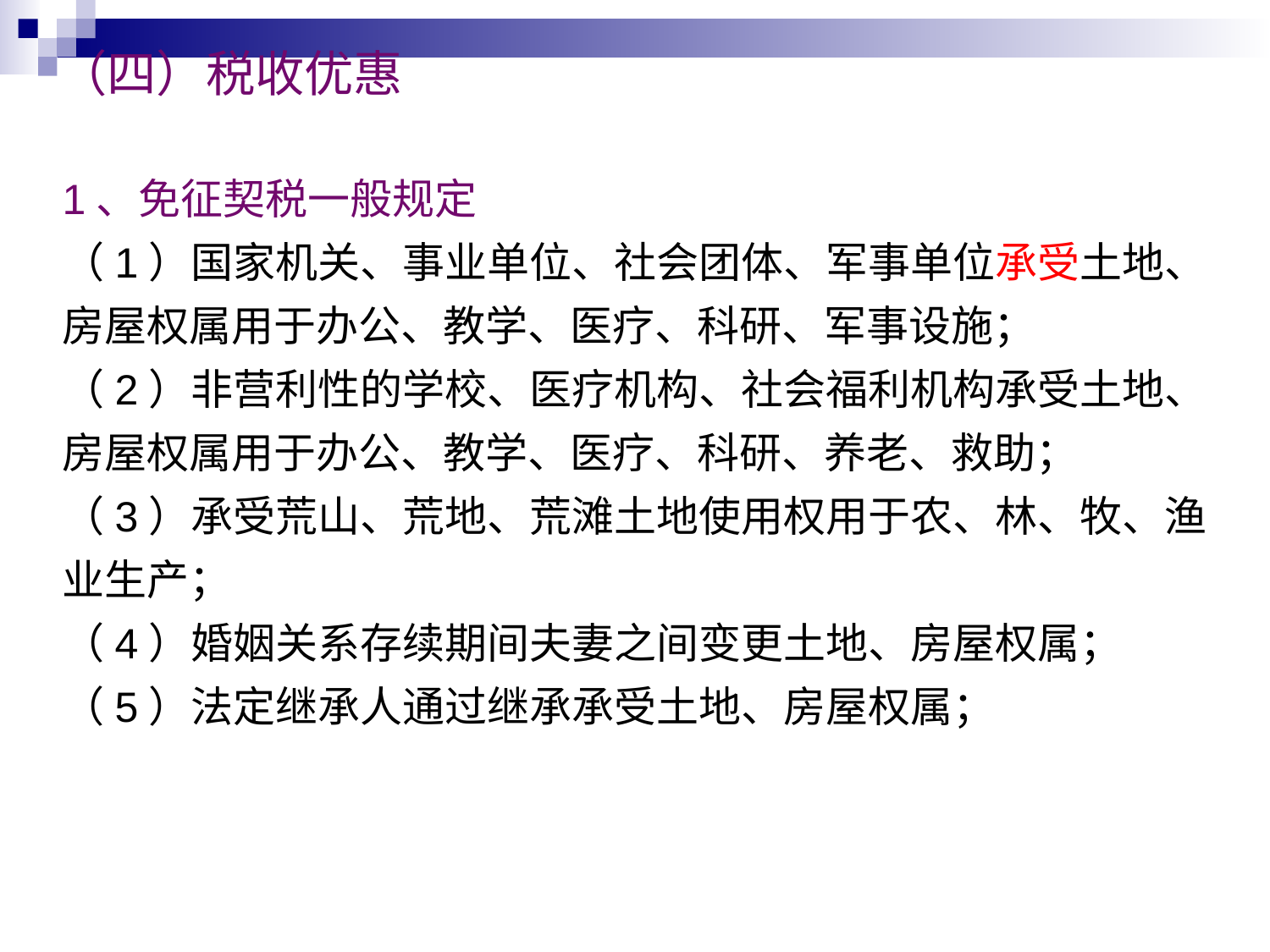

（四）税收优惠
1、免征契税一般规定
（1）国家机关、事业单位、社会团体、军事单位承受土地、房屋权属用于办公、教学、医疗、科研、军事设施；
（2）非营利性的学校、医疗机构、社会福利机构承受土地、房屋权属用于办公、教学、医疗、科研、养老、救助；
（3）承受荒山、荒地、荒滩土地使用权用于农、林、牧、渔业生产；
（4）婚姻关系存续期间夫妻之间变更土地、房屋权属；
（5）法定继承人通过继承承受土地、房屋权属；